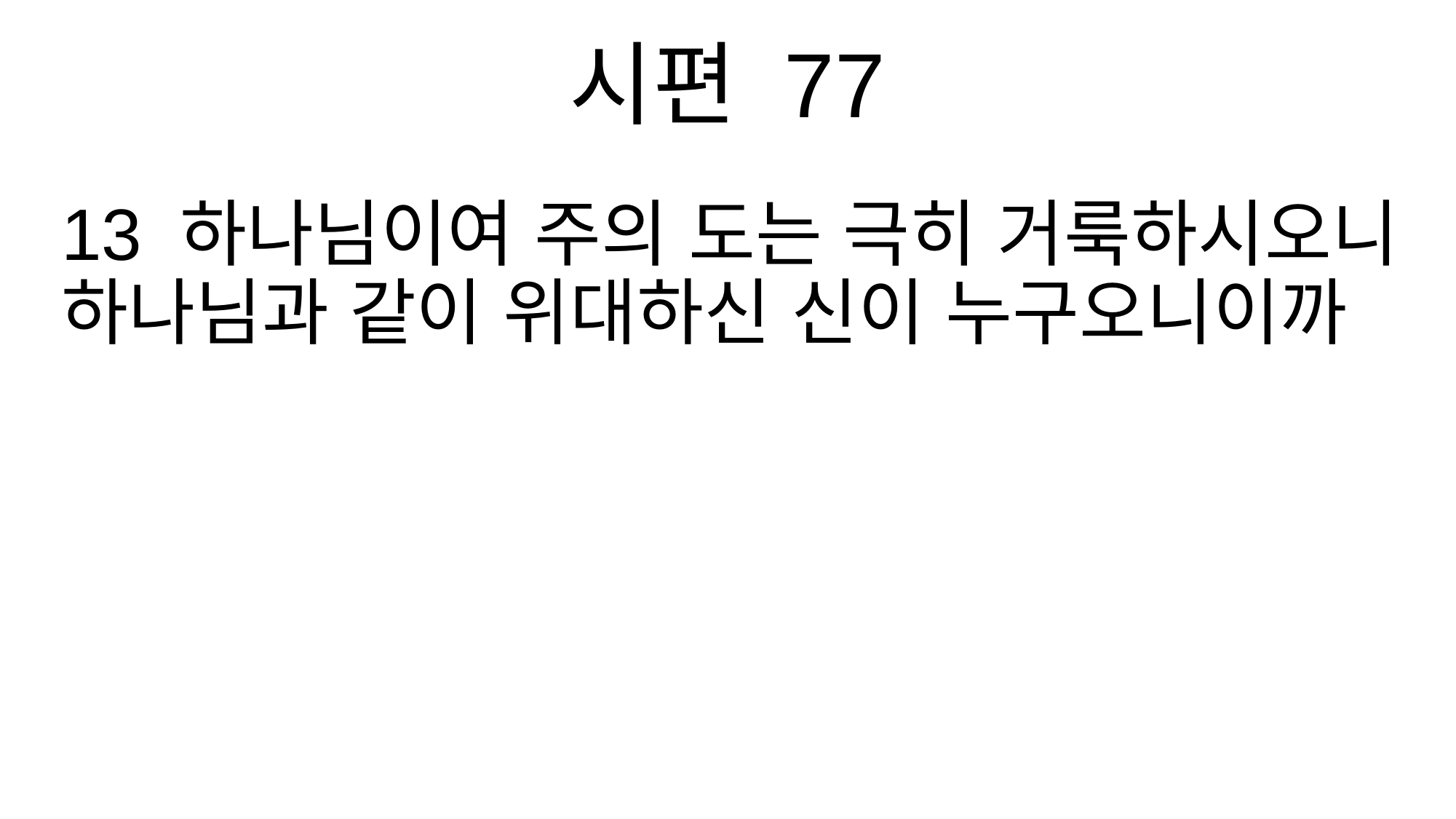

시편 77
13 하나님이여 주의 도는 극히 거룩하시오니 하나님과 같이 위대하신 신이 누구오니이까